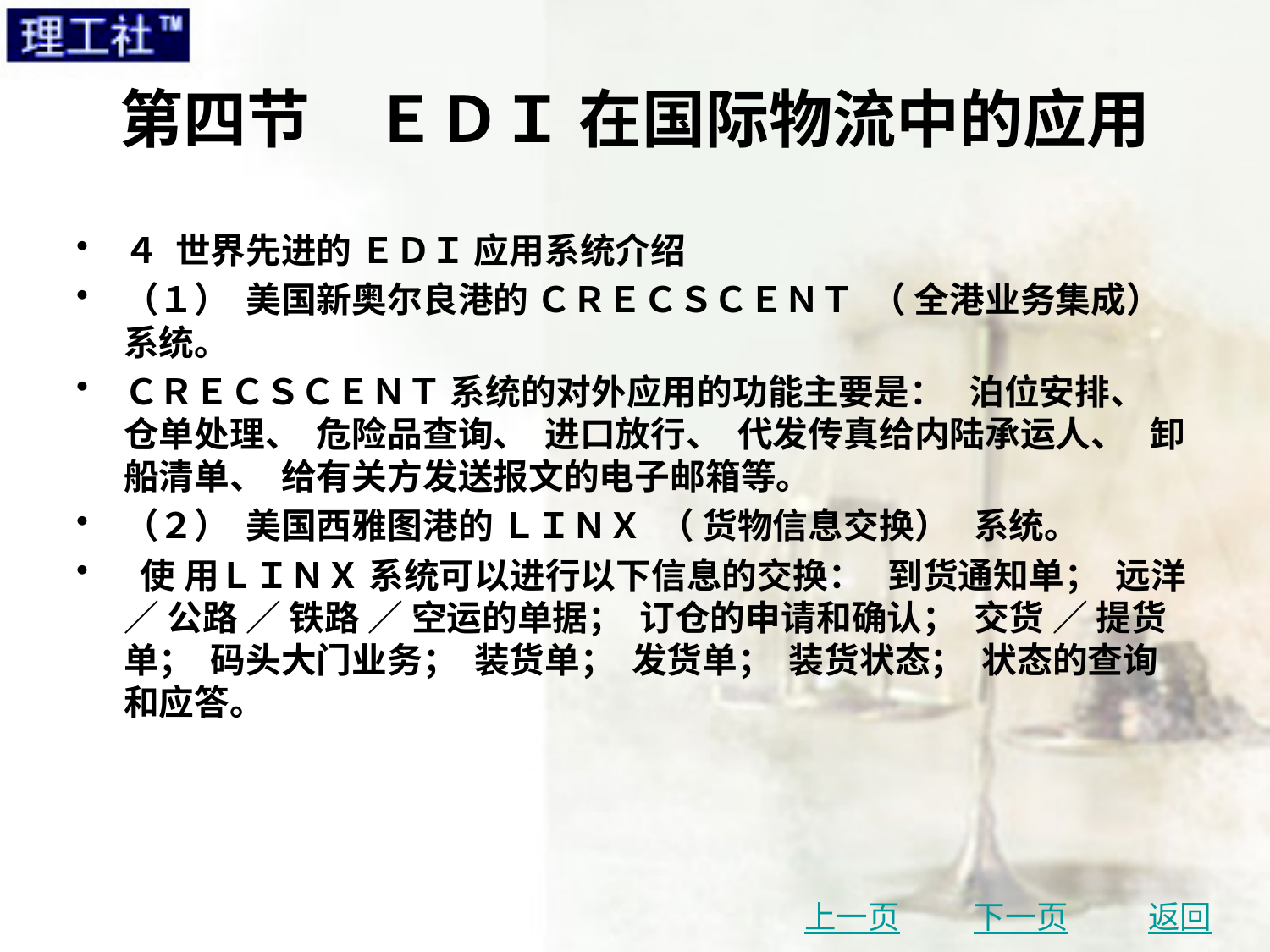

# 第四节　ＥＤＩ 在国际物流中的应用
４  世界先进的 ＥＤＩ 应用系统介绍
（１）  美国新奥尔良港的 ＣＲＥＣＳＣＥＮＴ  （ 全港业务集成）   系统。
ＣＲＥＣＳＣＥＮＴ 系统的对外应用的功能主要是：   泊位安排、  仓单处理、  危险品查询、  进口放行、  代发传真给内陆承运人、   卸船清单、  给有关方发送报文的电子邮箱等。
（２）  美国西雅图港的 ＬＩＮＸ  （ 货物信息交换）   系统。
 使 用ＬＩＮＸ 系统可以进行以下信息的交换：   到货通知单；  远洋 ／ 公路 ／ 铁路 ／ 空运的单据；  订仓的申请和确认；  交货 ／ 提货单；  码头大门业务；  装货单；  发货单；  装货状态；  状态的查询和应答。
上一页
下一页
返回